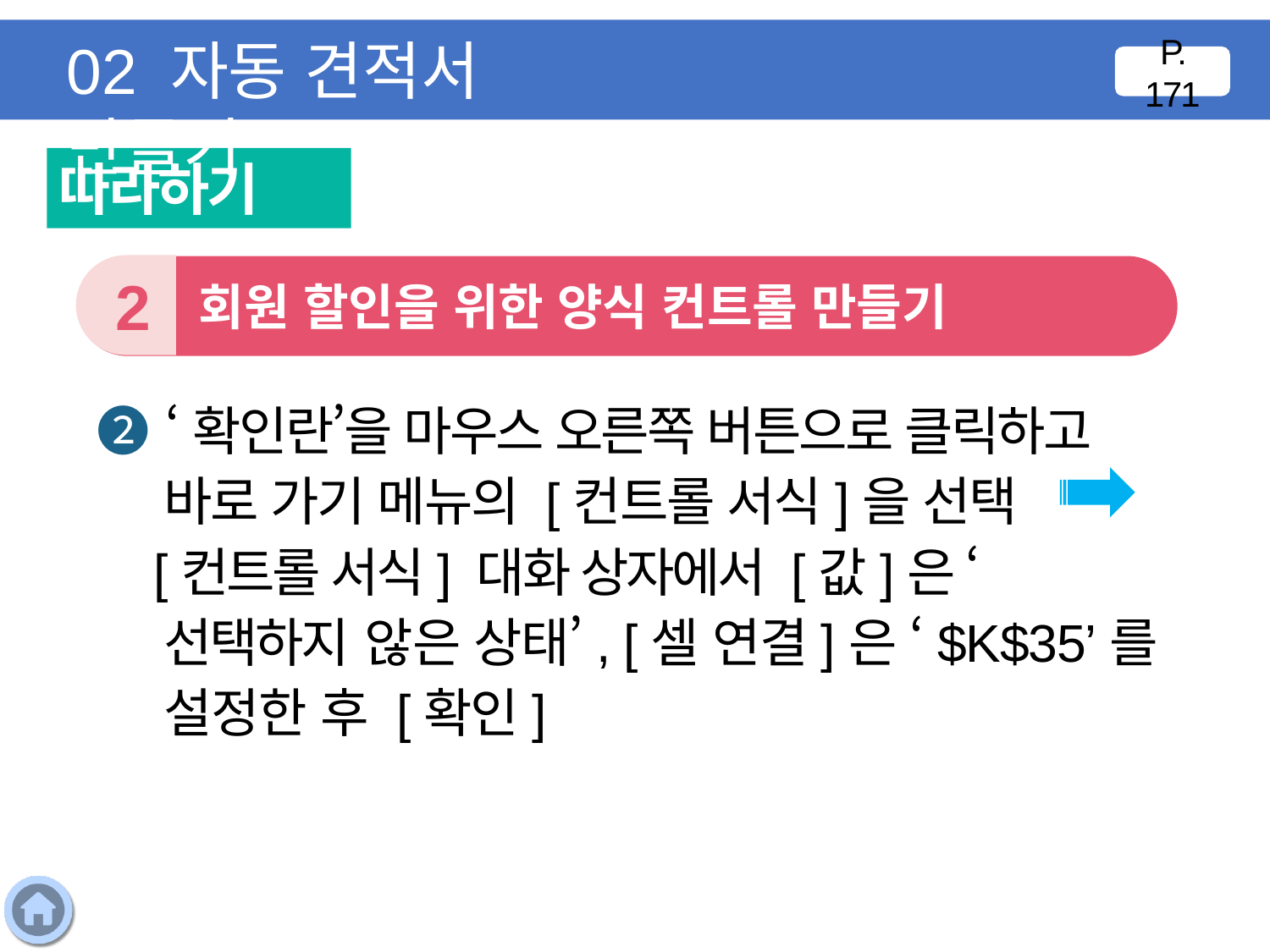

02 자동 견적서 만들기
P. 171
따라하기
2
      회원 할인을 위한 양식 컨트롤 만들기
❷ ‘확인란’을 마우스 오른쪽 버튼으로 클릭하고 바로 가기 메뉴의 [컨트롤 서식]을 선택
     [컨트롤 서식] 대화 상자에서 [값]은 ‘선택하지 않은 상태’, [셀 연결]은 ‘$K$35’를 설정한 후 [확인]